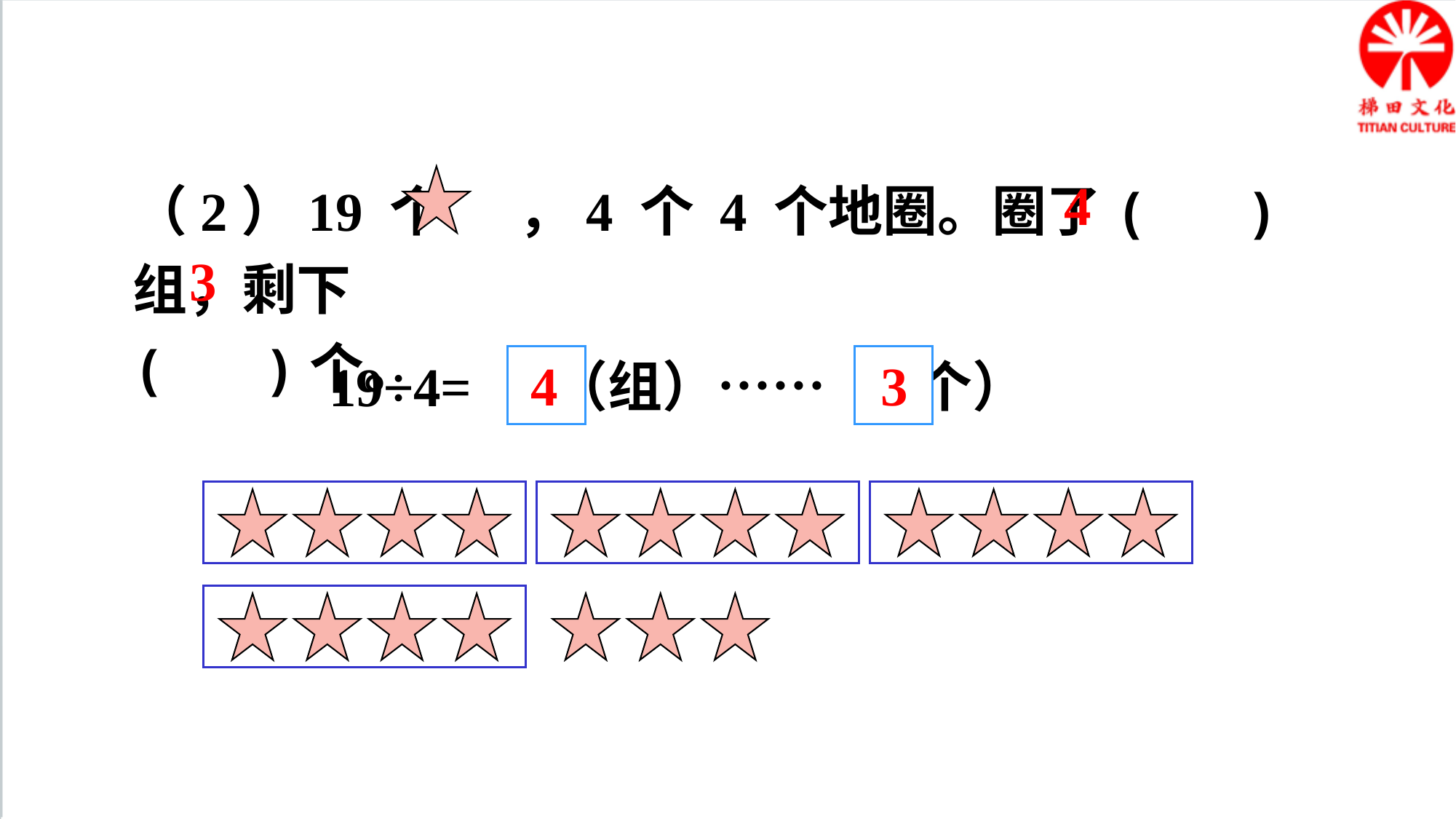

（2）19 个      ，4 个 4 个地圈。圈了(   )组，剩下
(   )个。
4

3
4
3

19÷4=     （组）……   （个）